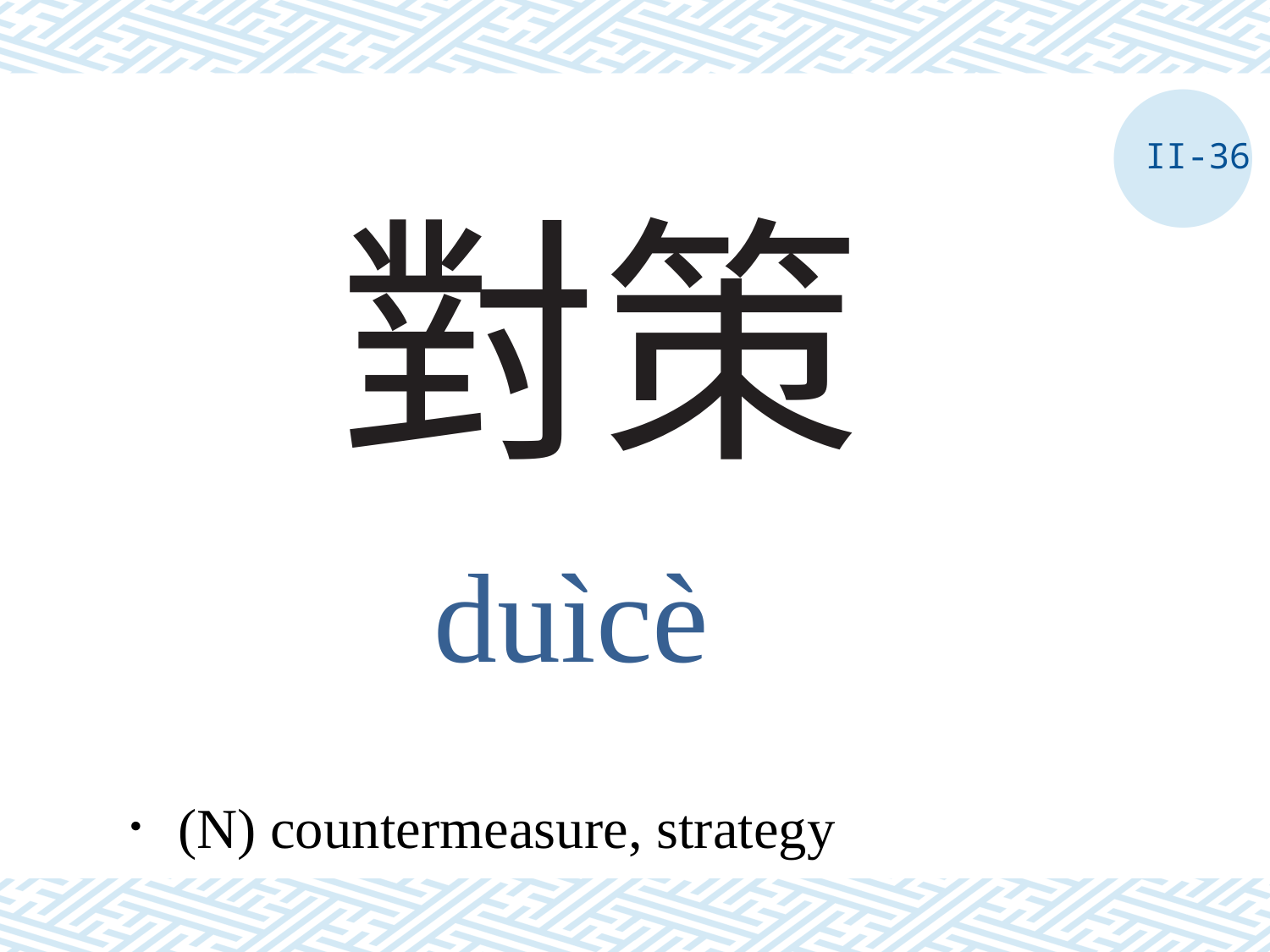

II-36
# 對策
duìcè
．(N) countermeasure, strategy